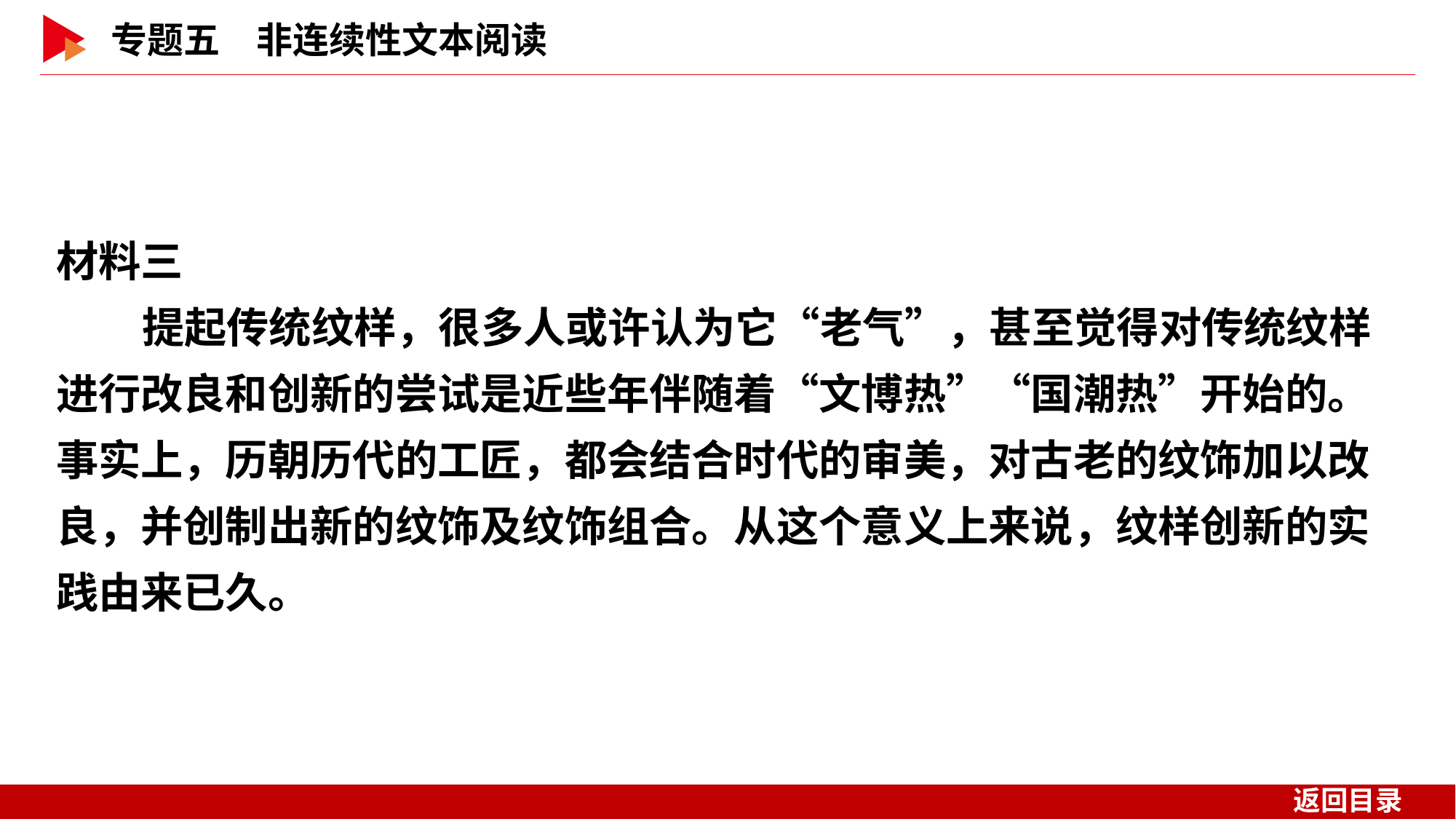

材料三
提起传统纹样，很多人或许认为它“老气”，甚至觉得对传统纹样进行改良和创新的尝试是近些年伴随着“文博热”“国潮热”开始的。事实上，历朝历代的工匠，都会结合时代的审美，对古老的纹饰加以改良，并创制出新的纹饰及纹饰组合。从这个意义上来说，纹样创新的实践由来已久。